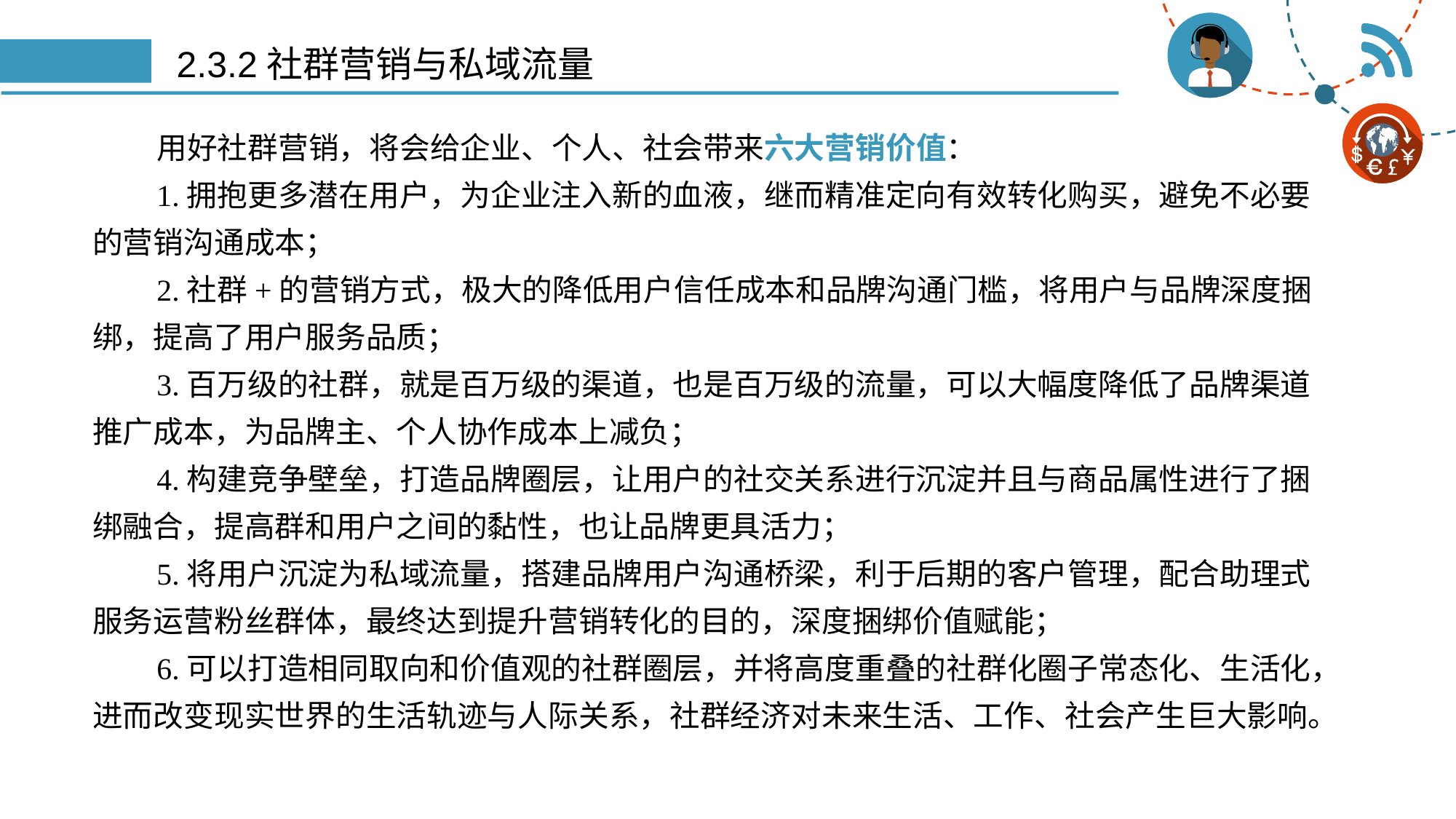

# 2.3.2社群营销与私域流量
用好社群营销，将会给企业、个人、社会带来六大营销价值：
1.拥抱更多潜在用户，为企业注入新的血液，继而精准定向有效转化购买，避免不必要的营销沟通成本；
2.社群+的营销方式，极大的降低用户信任成本和品牌沟通门槛，将用户与品牌深度捆绑，提高了用户服务品质；
3.百万级的社群，就是百万级的渠道，也是百万级的流量，可以大幅度降低了品牌渠道推广成本，为品牌主、个人协作成本上减负；
4.构建竞争壁垒，打造品牌圈层，让用户的社交关系进行沉淀并且与商品属性进行了捆绑融合，提高群和用户之间的黏性，也让品牌更具活力；
5.将用户沉淀为私域流量，搭建品牌用户沟通桥梁，利于后期的客户管理，配合助理式服务运营粉丝群体，最终达到提升营销转化的目的，深度捆绑价值赋能；
6.可以打造相同取向和价值观的社群圈层，并将高度重叠的社群化圈子常态化、生活化，进而改变现实世界的生活轨迹与人际关系，社群经济对未来生活、工作、社会产生巨大影响。